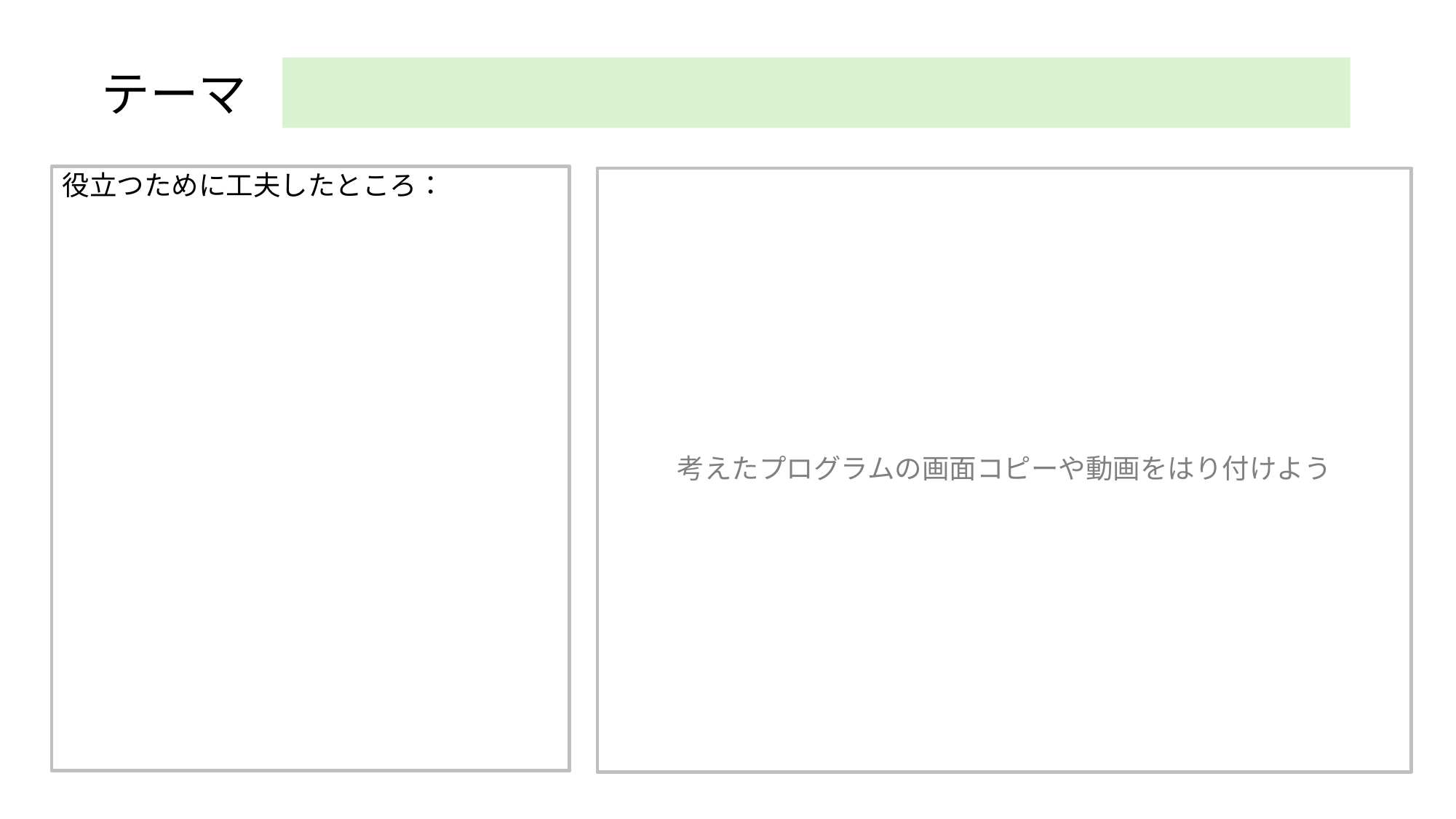

# テーマ

役立つために工夫したところ：

考えたプログラムの画面コピーや動画をはり付けよう